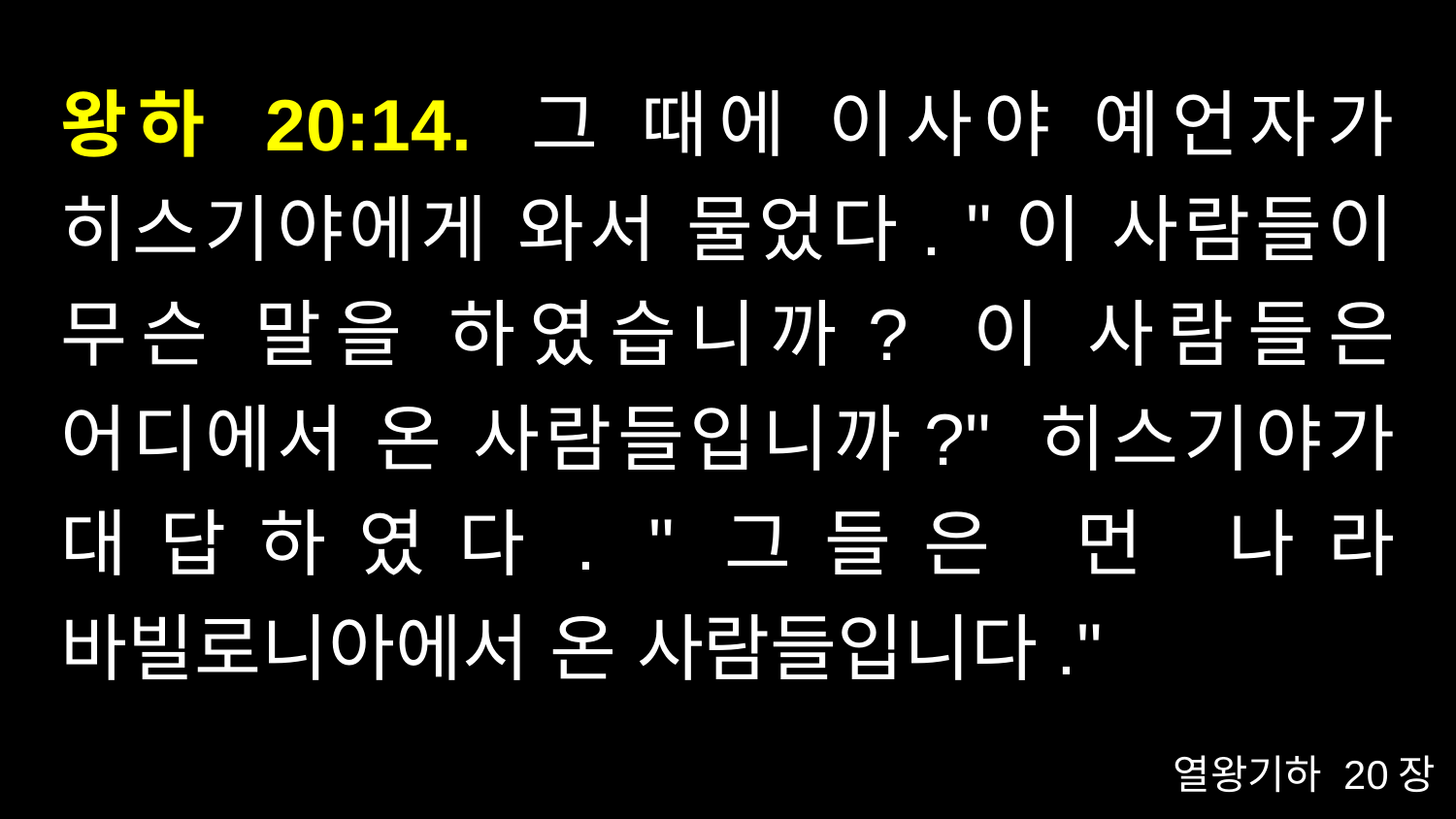

# 왕하 20:14. 그 때에 이사야 예언자가 히스기야에게 와서 물었다. "이 사람들이 무슨 말을 하였습니까? 이 사람들은 어디에서 온 사람들입니까?" 히스기야가 대답하였다. "그들은 먼 나라 바빌로니아에서 온 사람들입니다."
열왕기하 20장